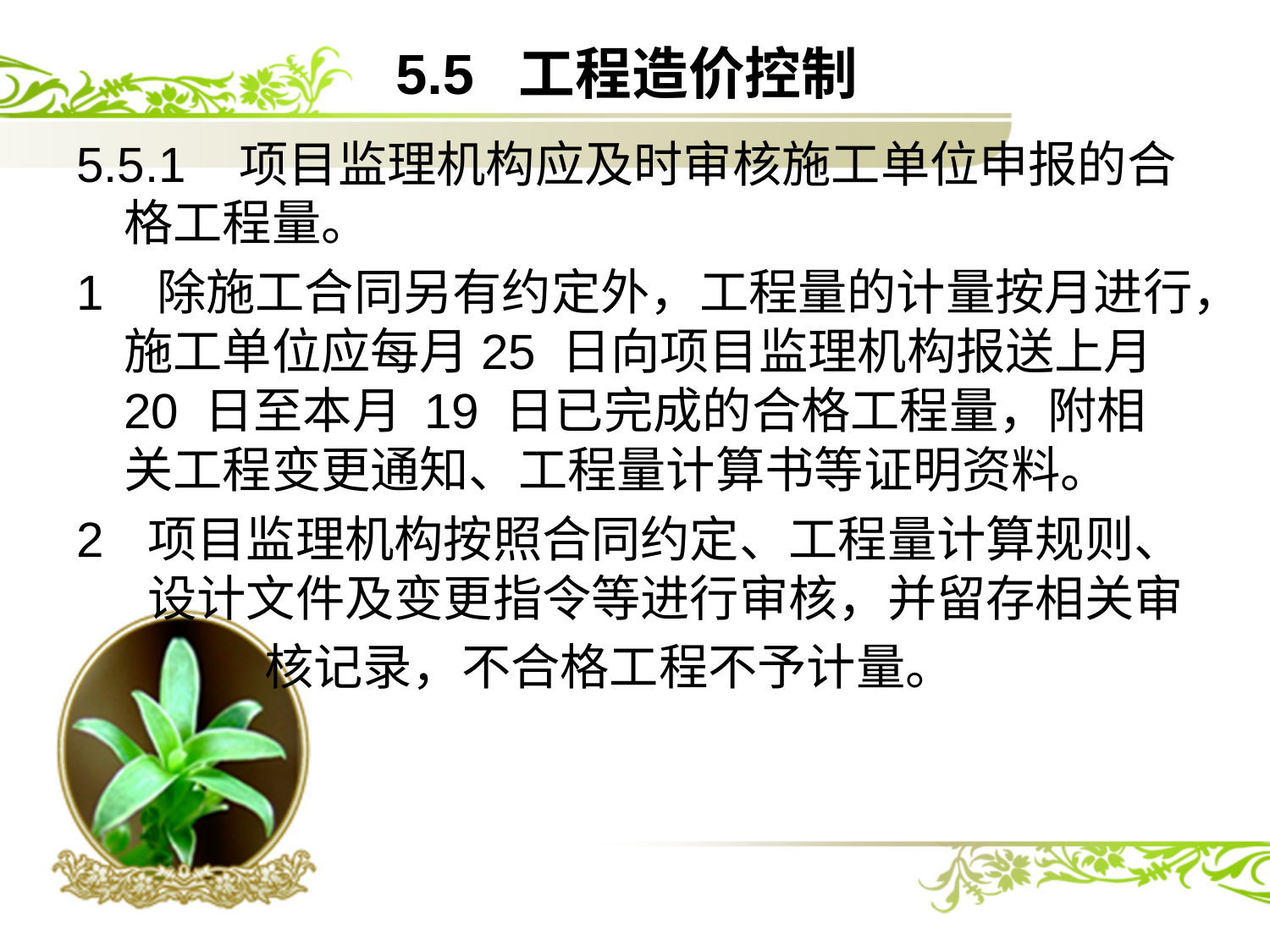

# 5.5  工程造价控制
5.5.1   项目监理机构应及时审核施工单位申报的合格工程量。
1   除施工合同另有约定外，工程量的计量按月进行，施工单位应每月25 日向项目监理机构报送上月 20 日至本月 19 日已完成的合格工程量，附相关工程变更通知、工程量计算书等证明资料。
项目监理机构按照合同约定、工程量计算规则、设计文件及变更指令等进行审核，并留存相关审
                核记录，不合格工程不予计量。